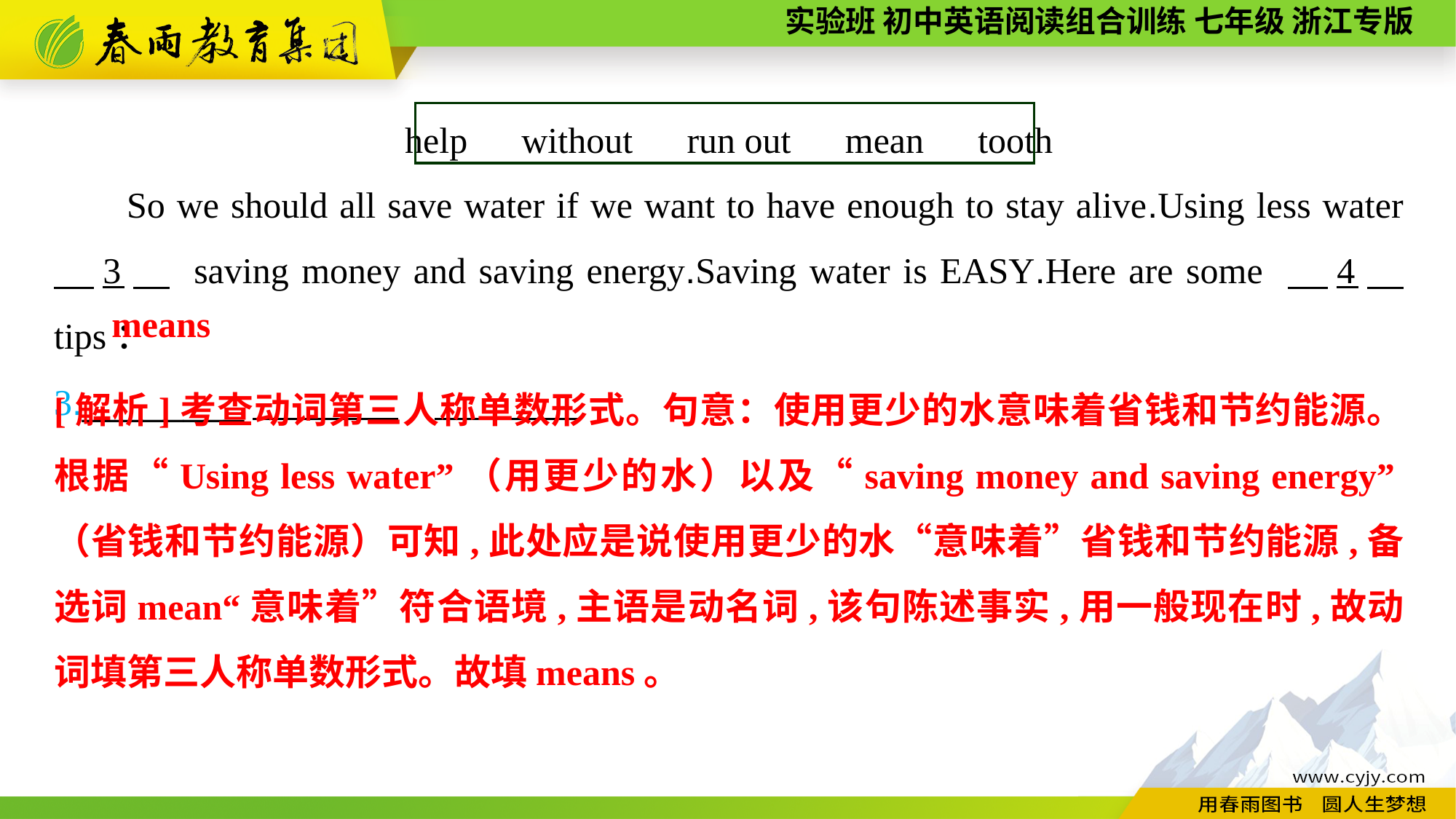

help　without　run out　mean　tooth
So we should all save water if we want to have enough to stay alive.Using less water 　3　 saving money and saving energy.Saving water is EASY.Here are some 　4　 tips：
3.________

means
[解析]考查动词第三人称单数形式。句意：使用更少的水意味着省钱和节约能源。根据“Using less water”（用更少的水）以及“saving money and saving energy”（省钱和节约能源）可知,此处应是说使用更少的水“意味着”省钱和节约能源,备选词mean“意味着”符合语境,主语是动名词,该句陈述事实,用一般现在时,故动词填第三人称单数形式。故填means。